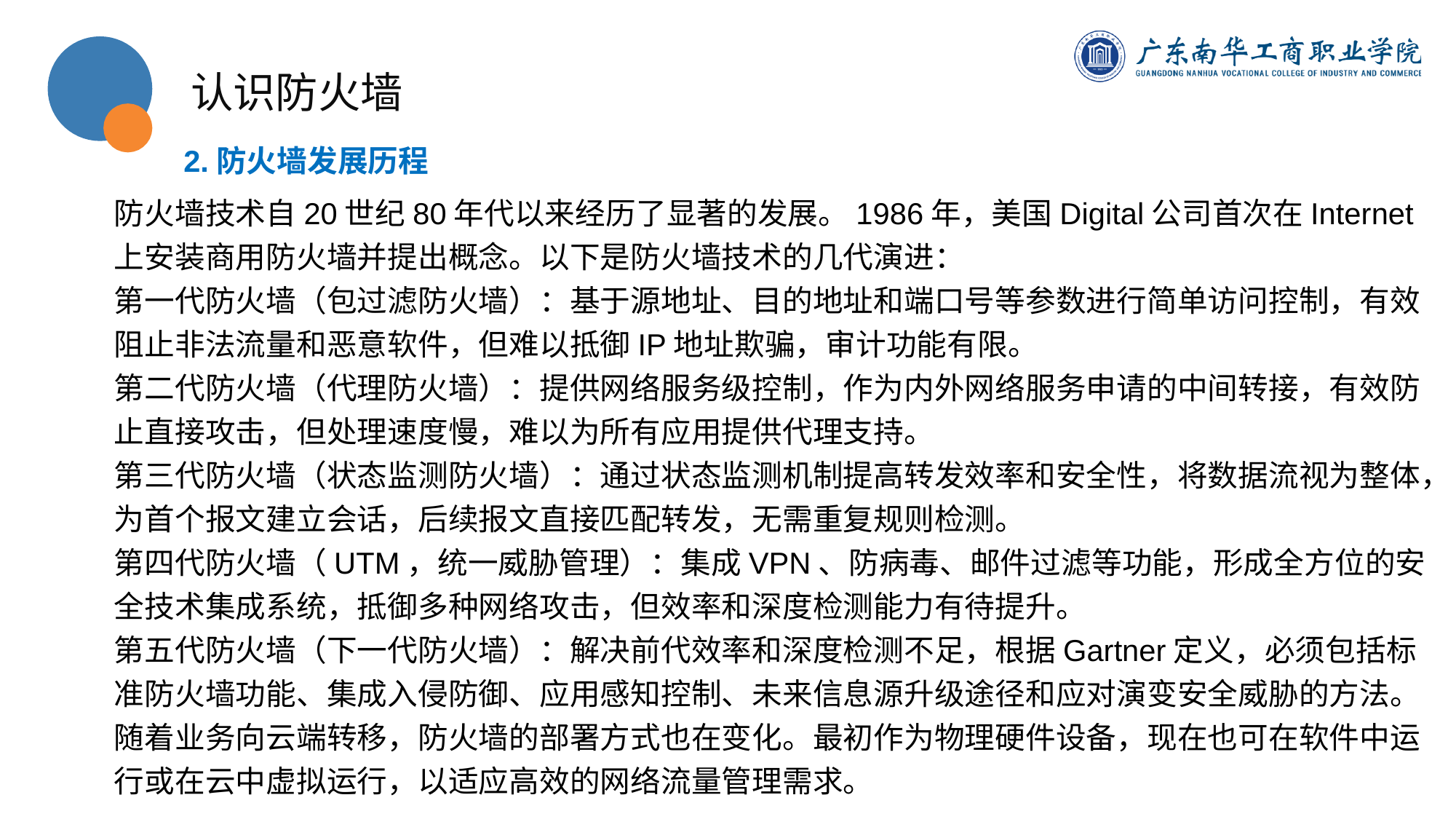

认识防火墙

2.防火墙发展历程
防火墙技术自20世纪80年代以来经历了显著的发展。1986年，美国Digital公司首次在Internet上安装商用防火墙并提出概念。以下是防火墙技术的几代演进：
第一代防火墙（包过滤防火墙）：基于源地址、目的地址和端口号等参数进行简单访问控制，有效阻止非法流量和恶意软件，但难以抵御IP地址欺骗，审计功能有限。
第二代防火墙（代理防火墙）：提供网络服务级控制，作为内外网络服务申请的中间转接，有效防止直接攻击，但处理速度慢，难以为所有应用提供代理支持。
第三代防火墙（状态监测防火墙）：通过状态监测机制提高转发效率和安全性，将数据流视为整体，为首个报文建立会话，后续报文直接匹配转发，无需重复规则检测。
第四代防火墙（UTM，统一威胁管理）：集成VPN、防病毒、邮件过滤等功能，形成全方位的安全技术集成系统，抵御多种网络攻击，但效率和深度检测能力有待提升。
第五代防火墙（下一代防火墙）：解决前代效率和深度检测不足，根据Gartner定义，必须包括标准防火墙功能、集成入侵防御、应用感知控制、未来信息源升级途径和应对演变安全威胁的方法。
随着业务向云端转移，防火墙的部署方式也在变化。最初作为物理硬件设备，现在也可在软件中运行或在云中虚拟运行，以适应高效的网络流量管理需求。